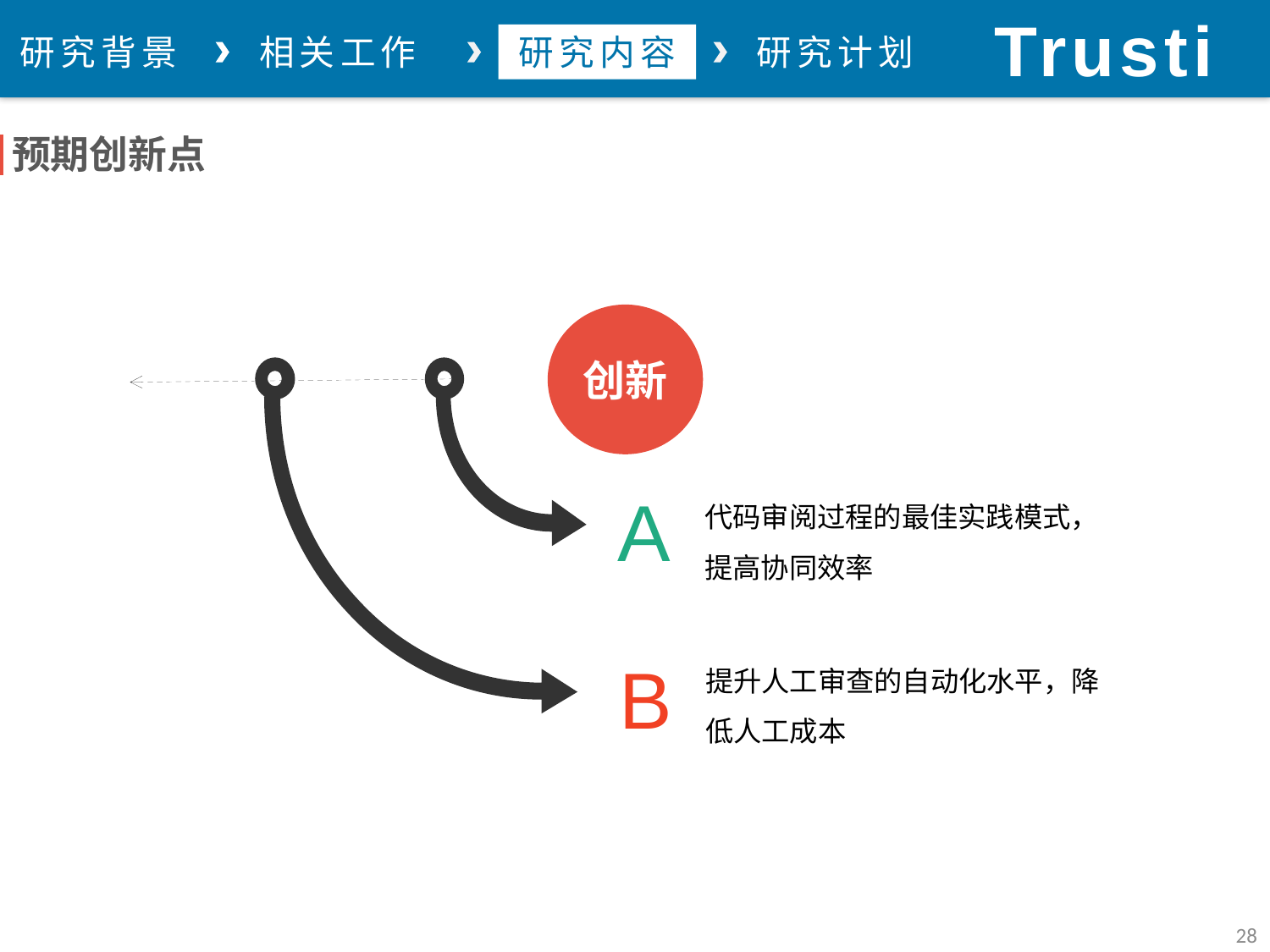

Trustie

论文总结
研究背景
相关工作
研究内容
研究计划

预期创新点
创新

A
代码审阅过程的最佳实践模式，提高协同效率
提升人工审查的自动化水平，降低人工成本
B
28